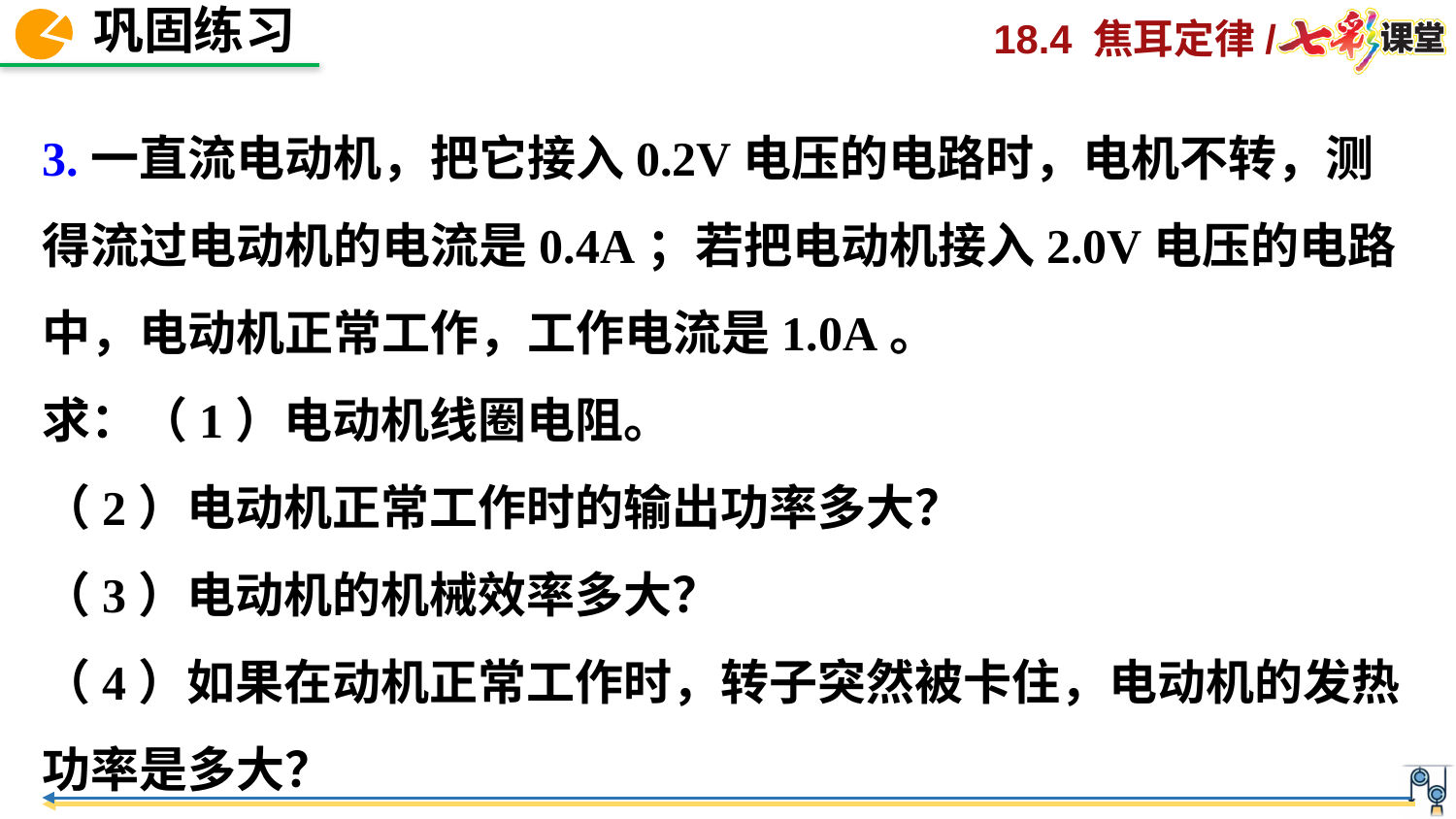

3.一直流电动机，把它接入0.2V电压的电路时，电机不转，测得流过电动机的电流是0.4A；若把电动机接入2.0V电压的电路中，电动机正常工作，工作电流是1.0A。
求：（1）电动机线圈电阻。
（2）电动机正常工作时的输出功率多大？
（3）电动机的机械效率多大？
（4）如果在动机正常工作时，转子突然被卡住，电动机的发热功率是多大？